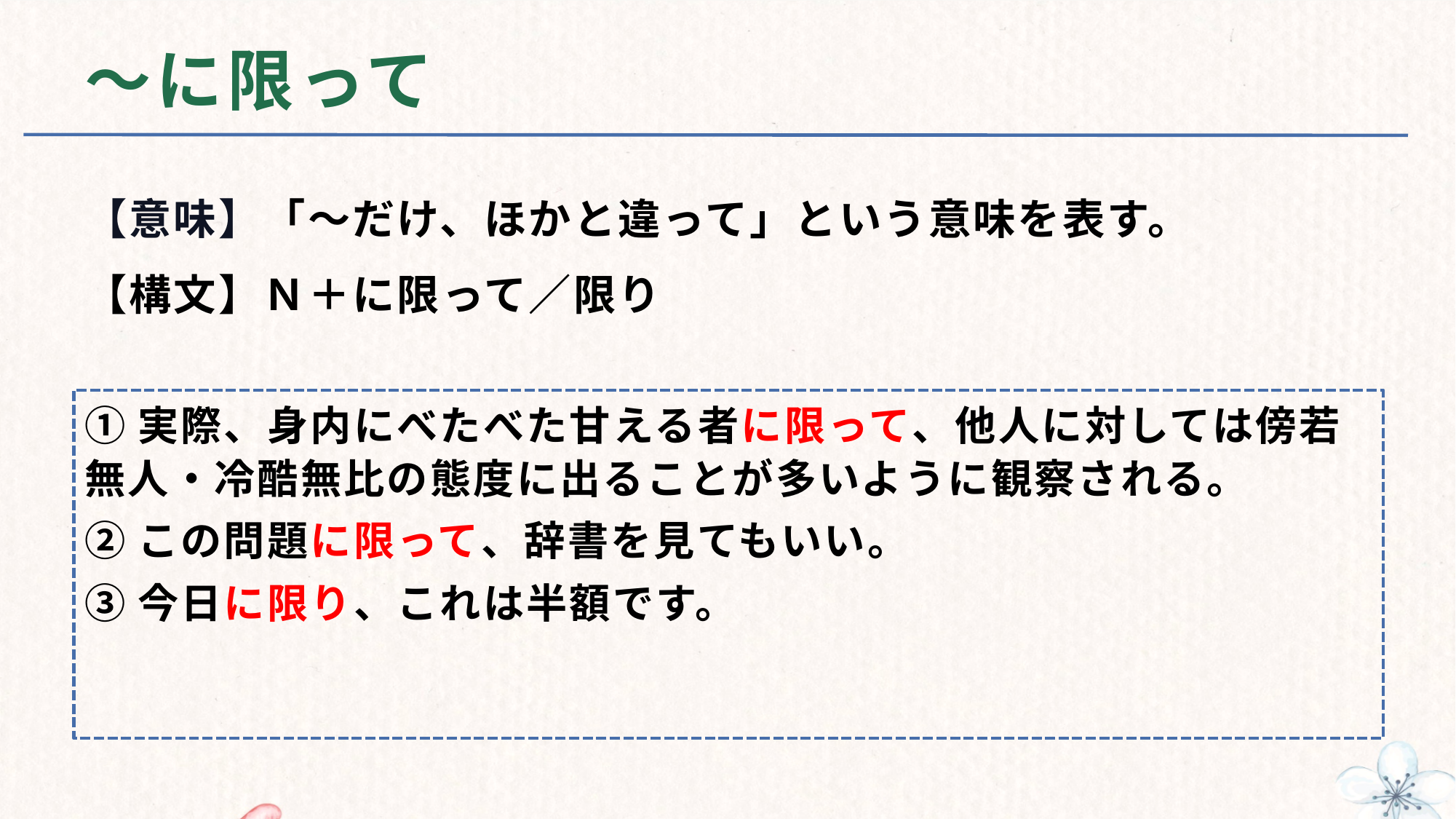

# ～に限って
【意味】「～だけ、ほかと違って」という意味を表す。
【構文】Ｎ＋に限って／限り
①実際、身内にべたべた甘える者に限って、他人に対しては傍若無人・冷酷無比の態度に出ることが多いように観察される。
②この問題に限って、辞書を見てもいい。
③今日に限り、これは半額です。